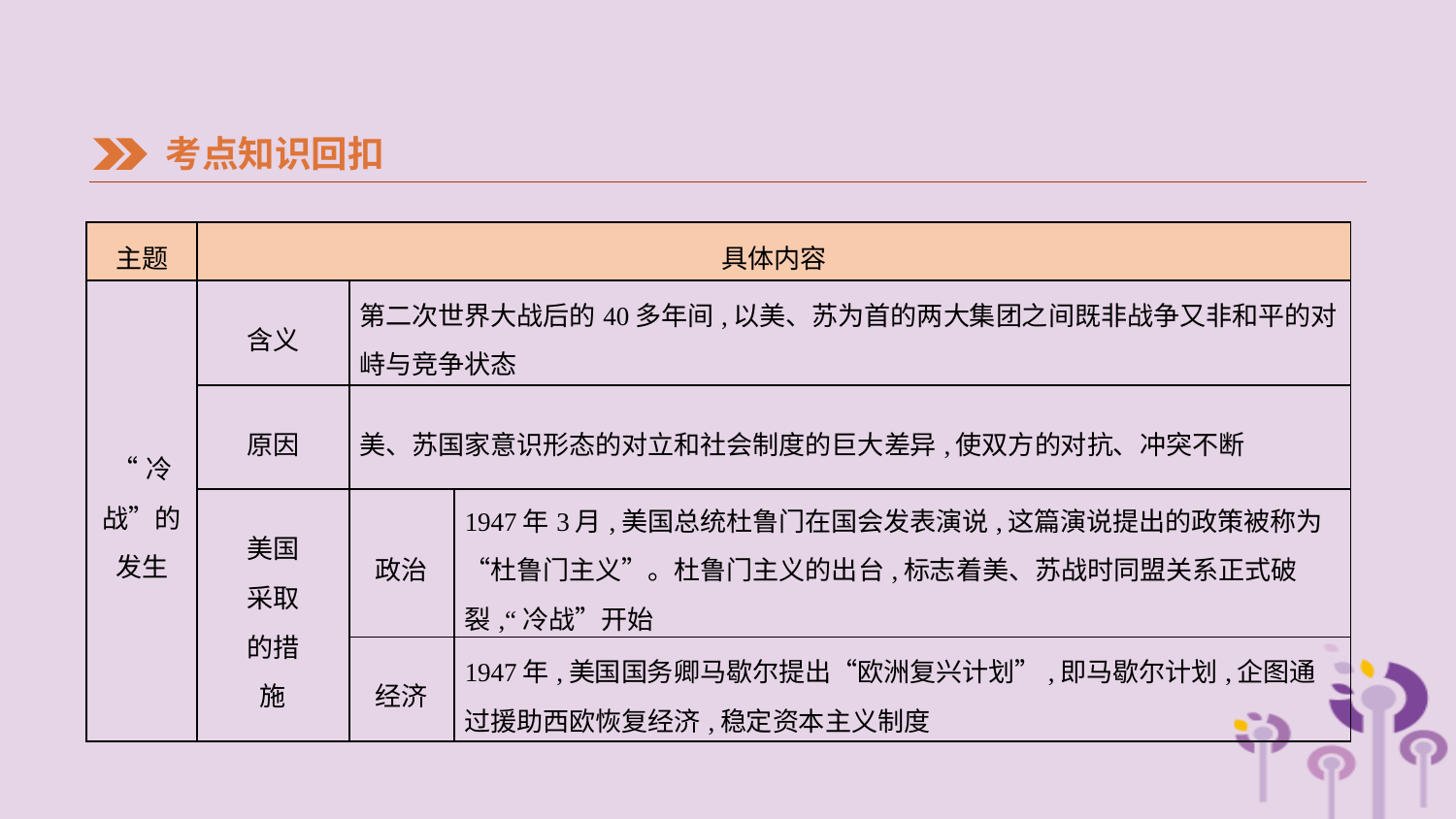

考点知识回扣

| 主题 | 具体内容 |  |  |
| --- | --- | --- | --- |
| “冷战”的 发生 | 含义 | 第二次世界大战后的40多年间,以美、苏为首的两大集团之间既非战争又非和平的对峙与竞争状态 |  |
|  | 原因 | 美、苏国家意识形态的对立和社会制度的巨大差异,使双方的对抗、冲突不断 |  |
|  | 美国 采取 的措 施 | 政治 | 1947年3月,美国总统杜鲁门在国会发表演说,这篇演说提出的政策被称为“杜鲁门主义”。杜鲁门主义的出台,标志着美、苏战时同盟关系正式破裂,“冷战”开始 |
|  |  | 经济 | 1947年,美国国务卿马歇尔提出“欧洲复兴计划”,即马歇尔计划,企图通过援助西欧恢复经济,稳定资本主义制度 |